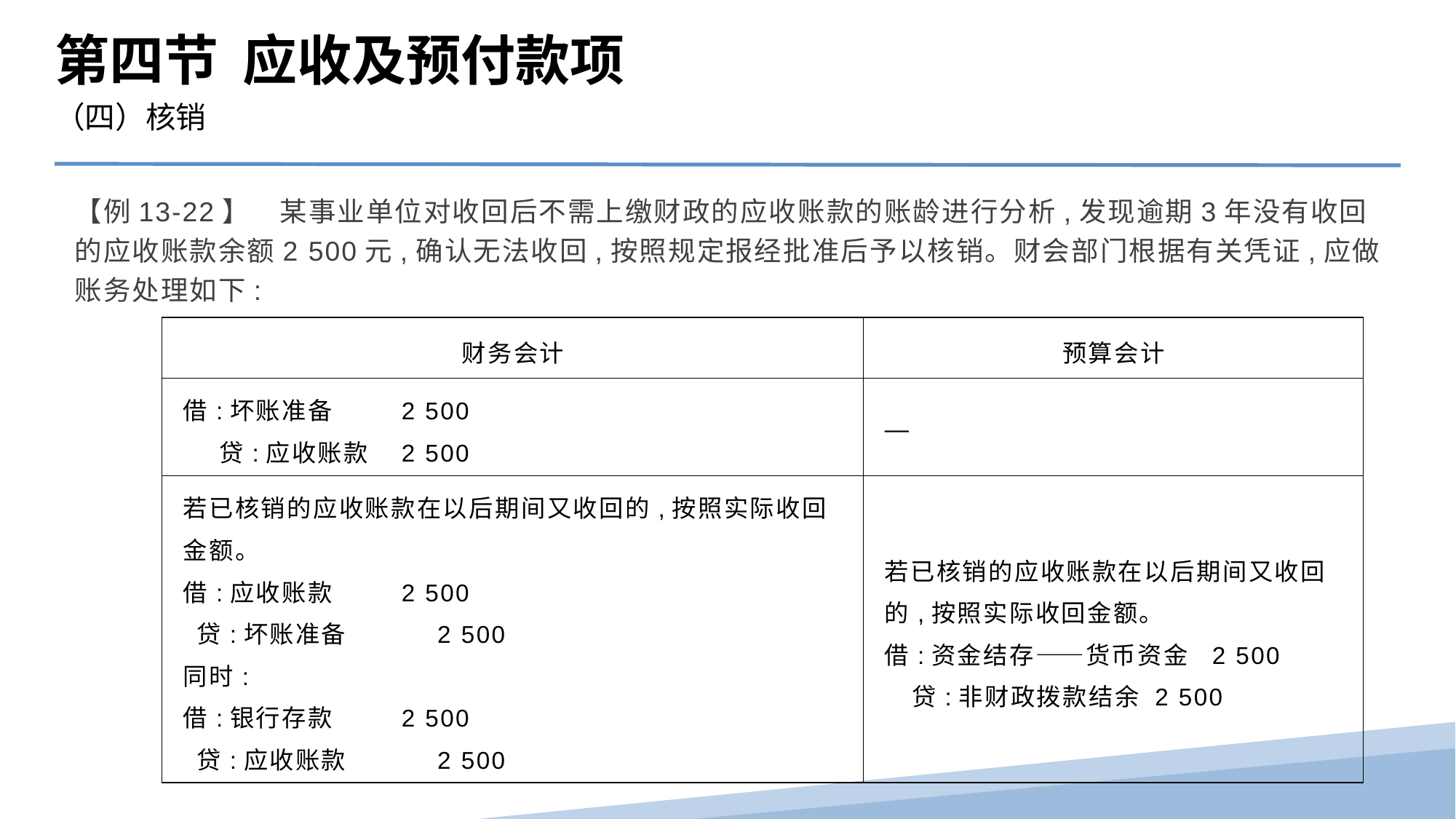

第四节  应收及预付款项
（四）核销
【例13-22】　某事业单位对收回后不需上缴财政的应收账款的账龄进行分析,发现逾期3年没有收回的应收账款余额2 500元,确认无法收回,按照规定报经批准后予以核销。财会部门根据有关凭证,应做账务处理如下:
| 财务会计 | 预算会计 |
| --- | --- |
| 借:坏账准备 2 500 贷:应收账款 2 500 | — |
| 若已核销的应收账款在以后期间又收回的,按照实际收回金额。 借:应收账款 2 500 贷:坏账准备 2 500 同时: 借:银行存款 2 500 贷:应收账款 2 500 | 若已核销的应收账款在以后期间又收回的,按照实际收回金额。 借:资金结存——货币资金 2 500 贷:非财政拨款结余 2 500 |